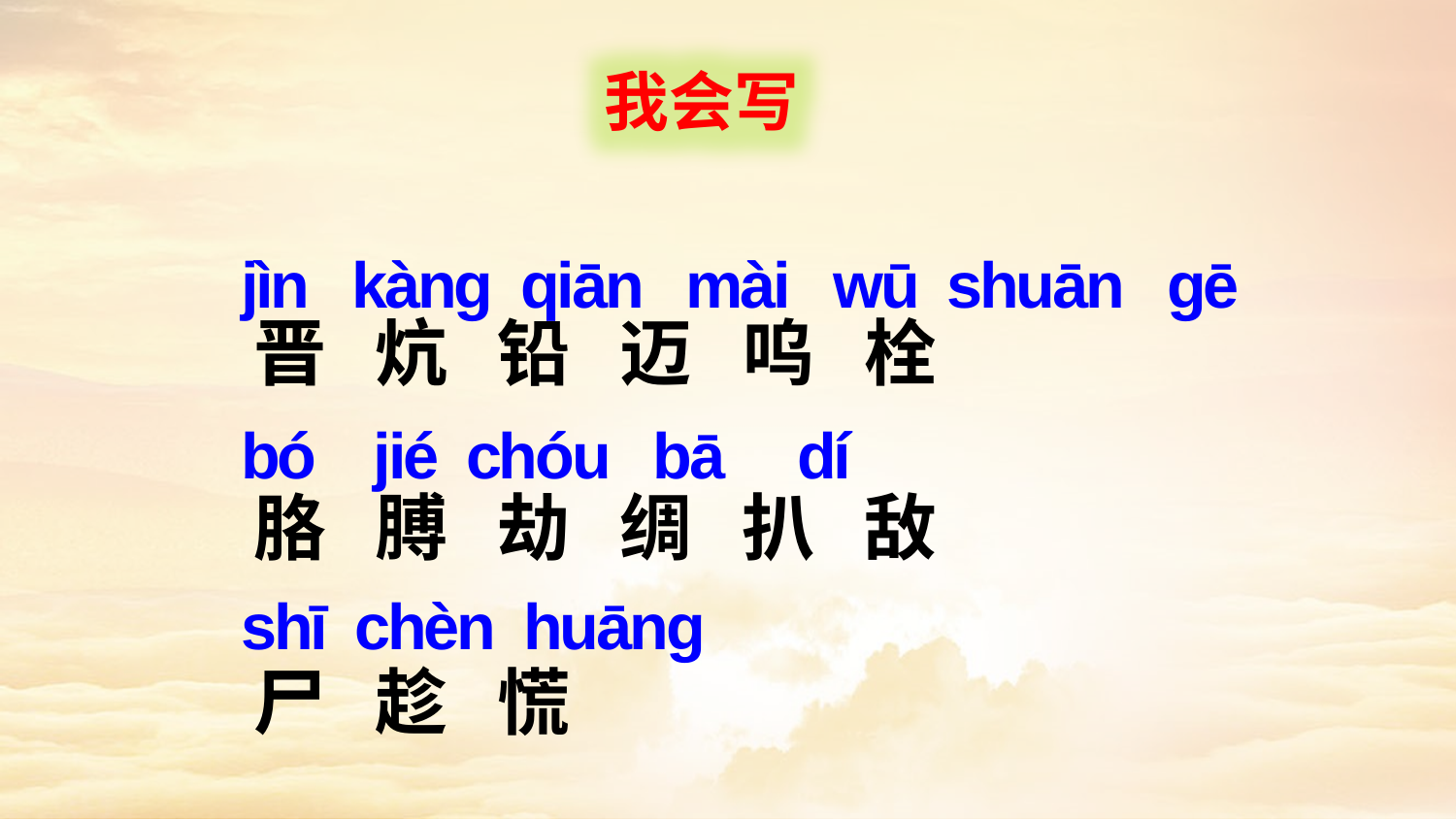

我会写
jìn   kànɡ  qiān   mài   wū  shuān   ɡē     bó    jié  chóu   bā     dí
shī  chèn  huānɡ
晋   炕   铅   迈   呜   栓
胳   膊   劫   绸   扒   敌
尸   趁   慌